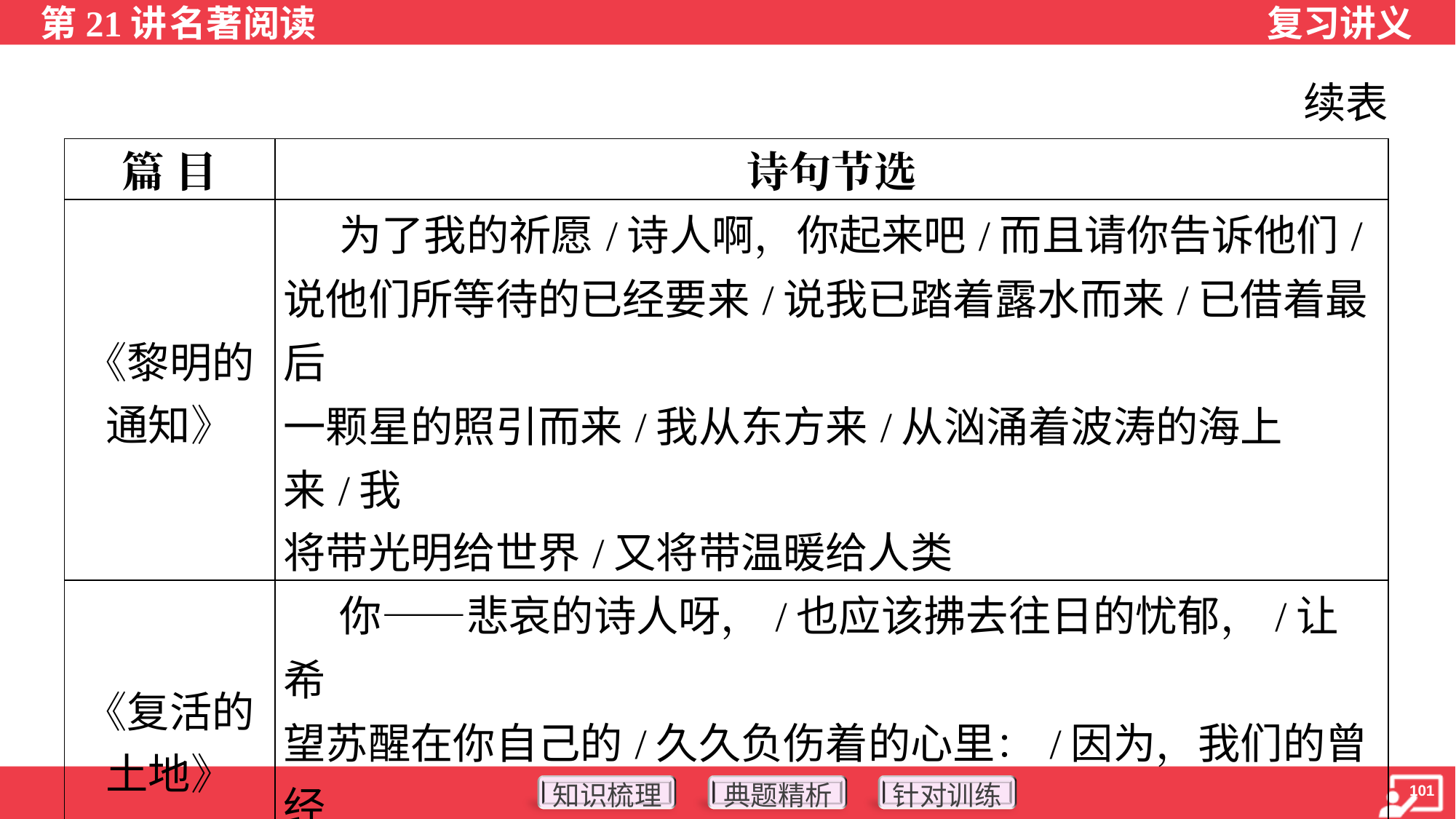

续表
| 篇 目 | 诗句节选 |
| --- | --- |
| 《黎明的 通知》 | 为了我的祈愿/诗人啊，你起来吧/而且请你告诉他们/ 说他们所等待的已经要来/说我已踏着露水而来/已借着最后 一颗星的照引而来/我从东方来/从汹涌着波涛的海上来/我 将带光明给世界/又将带温暖给人类 |
| 《复活的 土地》 | 你——悲哀的诗人呀，/也应该拂去往日的忧郁，/让希 望苏醒在你自己的/久久负伤着的心里：/因为，我们的曾经 死了的大地，/在明朗的天空下/已复活了! |
| 《光的赞 歌》 | 诞生于撞击和摩擦/来源于燃烧和消亡的过程/来源于 火、来源于电/来源于永远燃烧的太阳 |